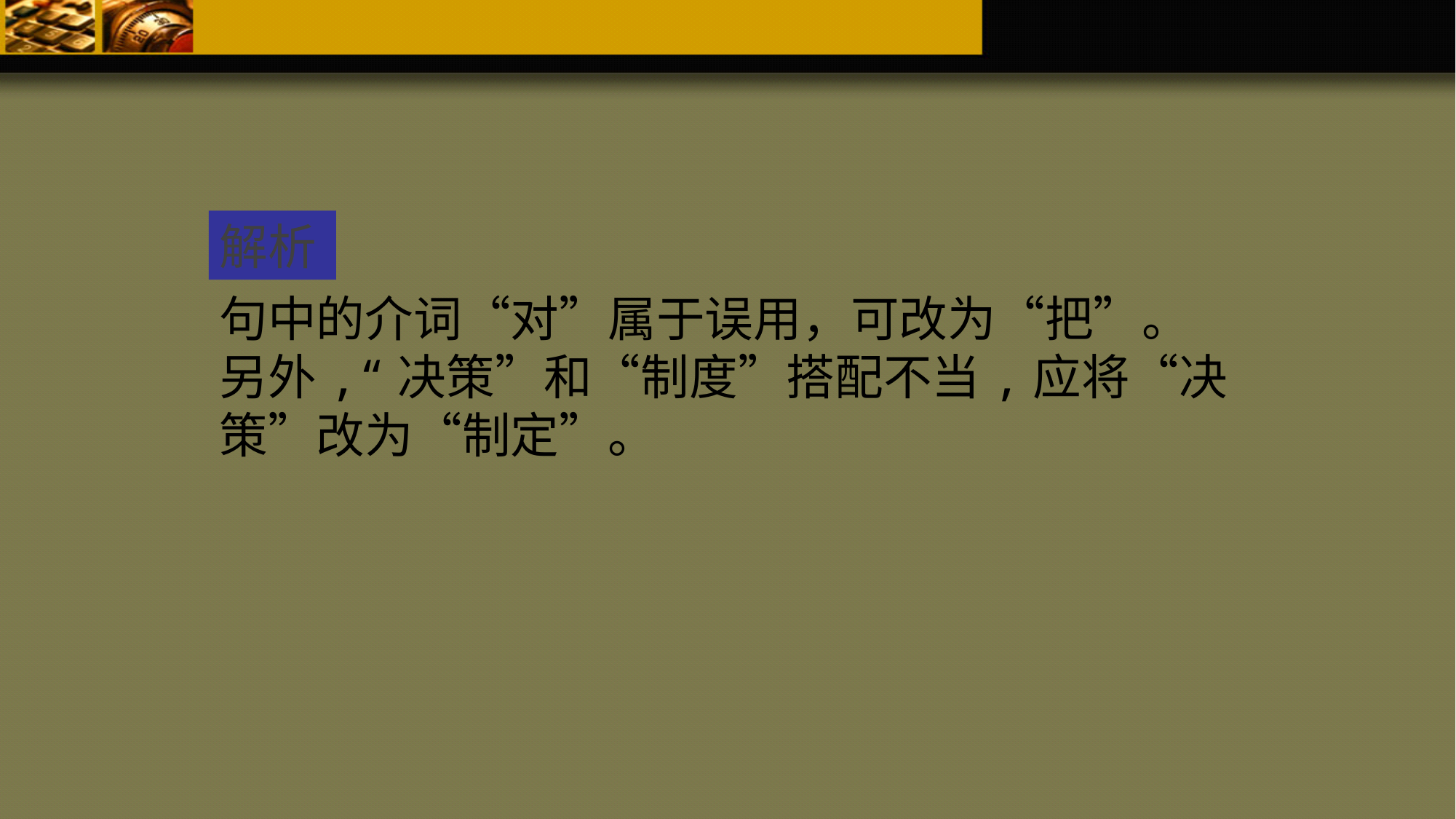

解析
句中的介词“对”属于误用，可改为“把”。另外,“决策”和“制度”搭配不当,应将“决策”改为“制定”。